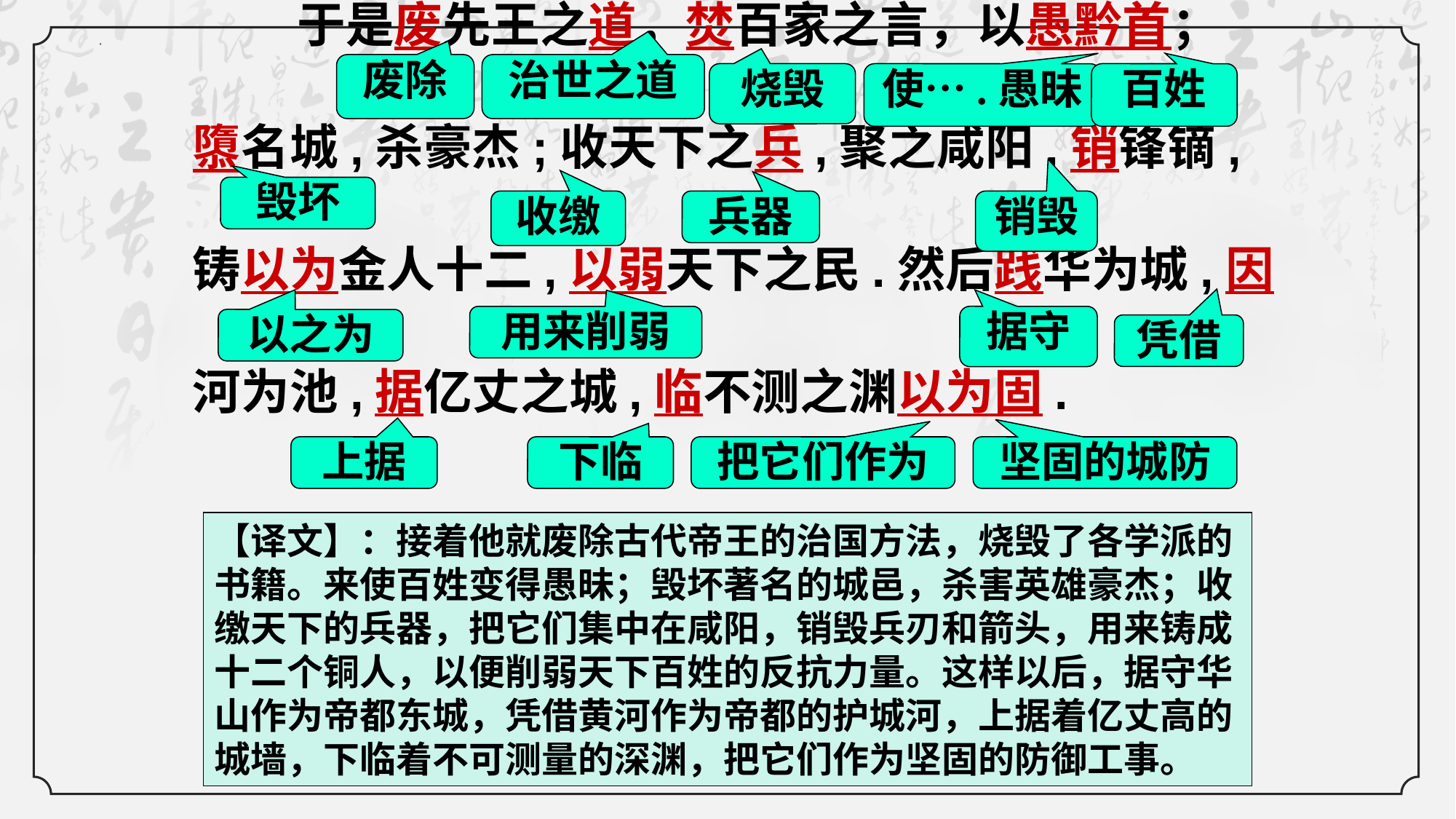

于是废先王之道，焚百家之言，以愚黔首；

隳名城,杀豪杰;收天下之兵,聚之咸阳,销锋镝,

铸以为金人十二,以弱天下之民.然后践华为城,因

河为池,据亿丈之城,临不测之渊以为固.
废除
治世之道
烧毁
使….愚昧
百姓
毁坏
收缴
兵器
销毁
用来削弱
据守
以之为
凭借
上据
下临
把它们作为
坚固的城防
【译文】：接着他就废除古代帝王的治国方法，烧毁了各学派的书籍。来使百姓变得愚昧；毁坏著名的城邑，杀害英雄豪杰；收缴天下的兵器，把它们集中在咸阳，销毁兵刃和箭头，用来铸成十二个铜人，以便削弱天下百姓的反抗力量。这样以后，据守华山作为帝都东城，凭借黄河作为帝都的护城河，上据着亿丈高的城墙，下临着不可测量的深渊，把它们作为坚固的防御工事。